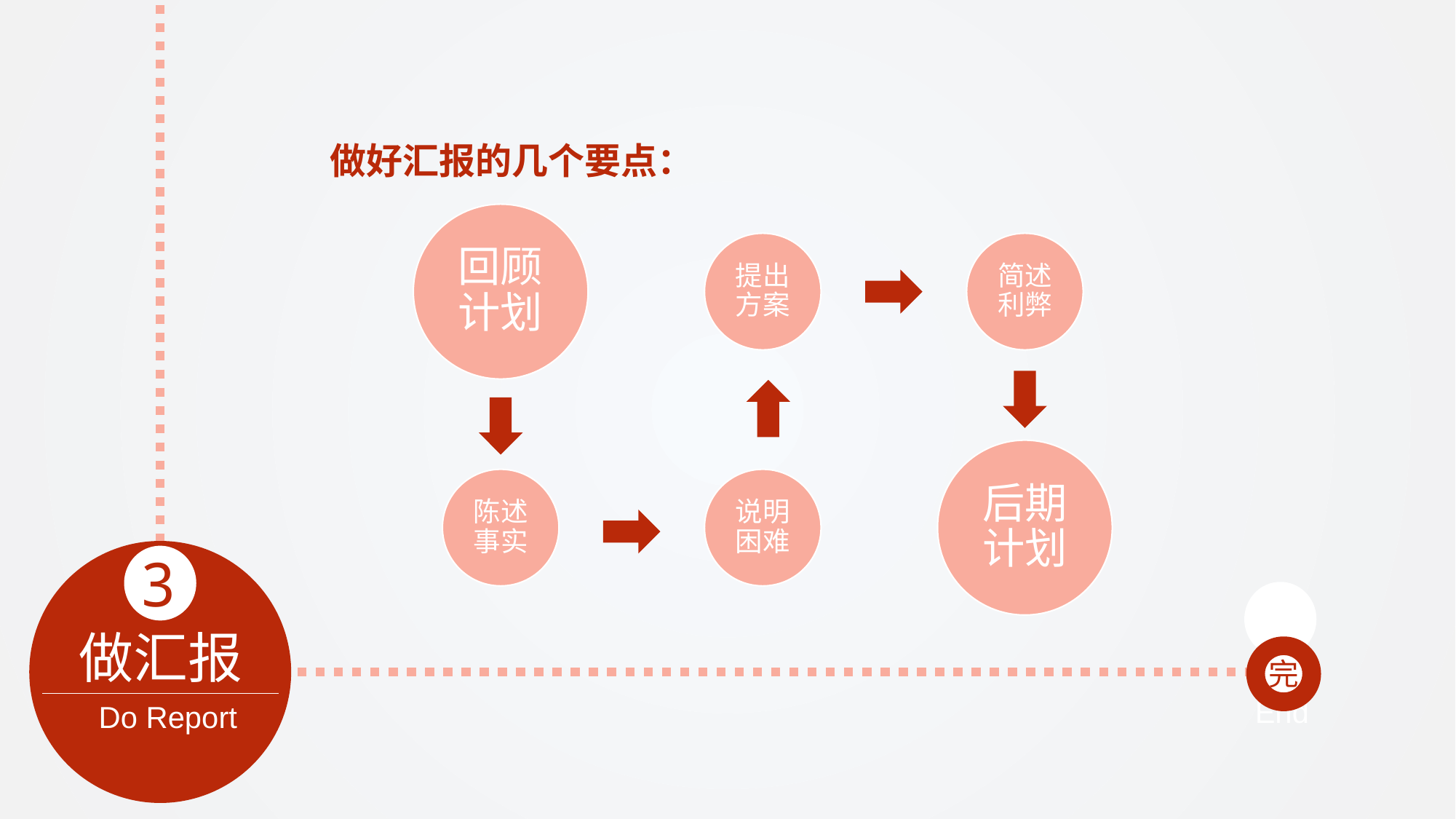

做好汇报的几个要点：
回顾计划
提出方案
简述利弊
后期计划
陈述事实
说明困难

3

完
做汇报

End
Do Report